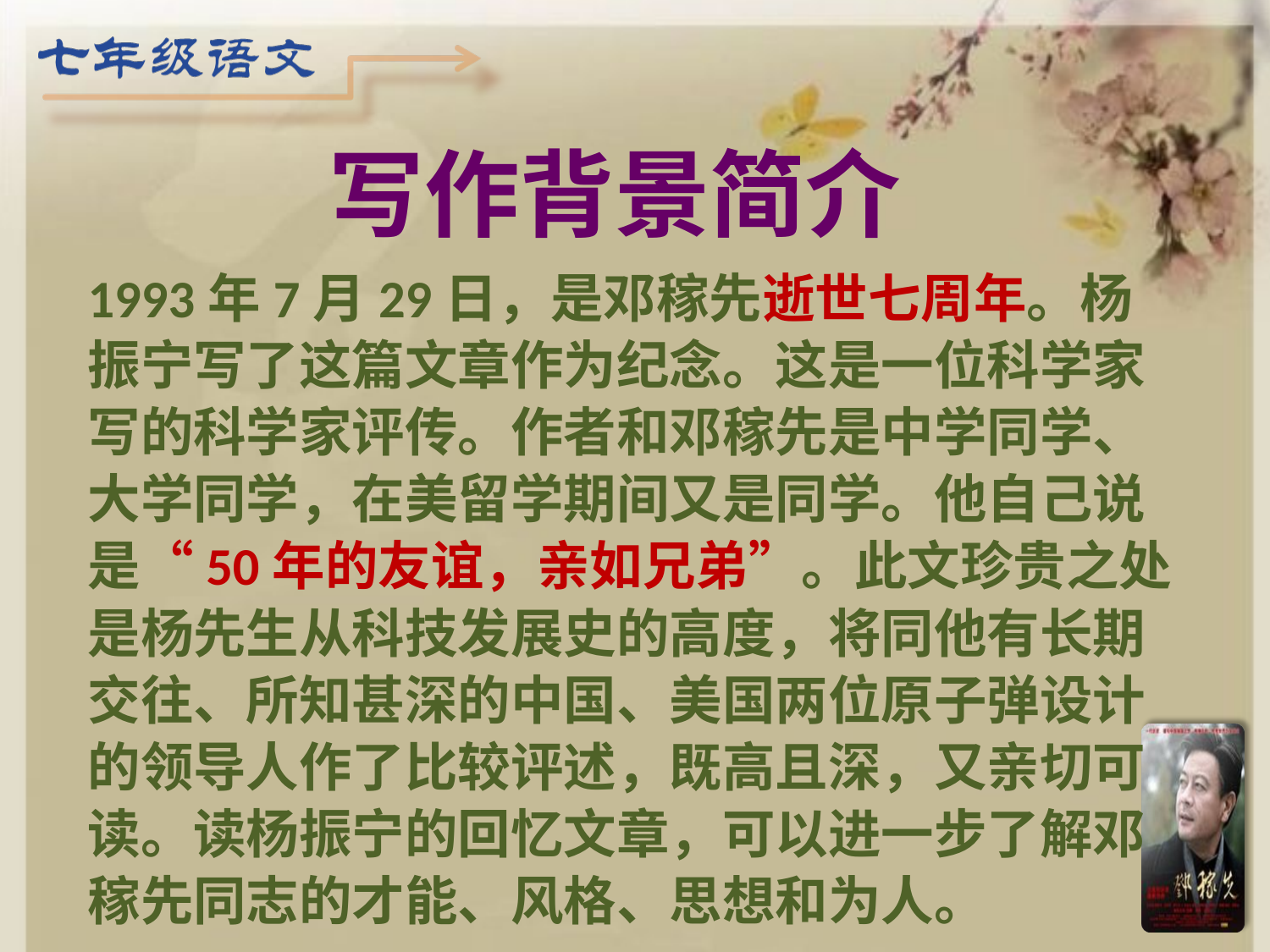

写作背景简介
# 1993年7月29日，是邓稼先逝世七周年。杨振宁写了这篇文章作为纪念。这是一位科学家写的科学家评传。作者和邓稼先是中学同学、大学同学，在美留学期间又是同学。他自己说是“50年的友谊，亲如兄弟”。此文珍贵之处是杨先生从科技发展史的高度，将同他有长期交往、所知甚深的中国、美国两位原子弹设计的领导人作了比较评述，既高且深，又亲切可读。读杨振宁的回忆文章，可以进一步了解邓稼先同志的才能、风格、思想和为人。